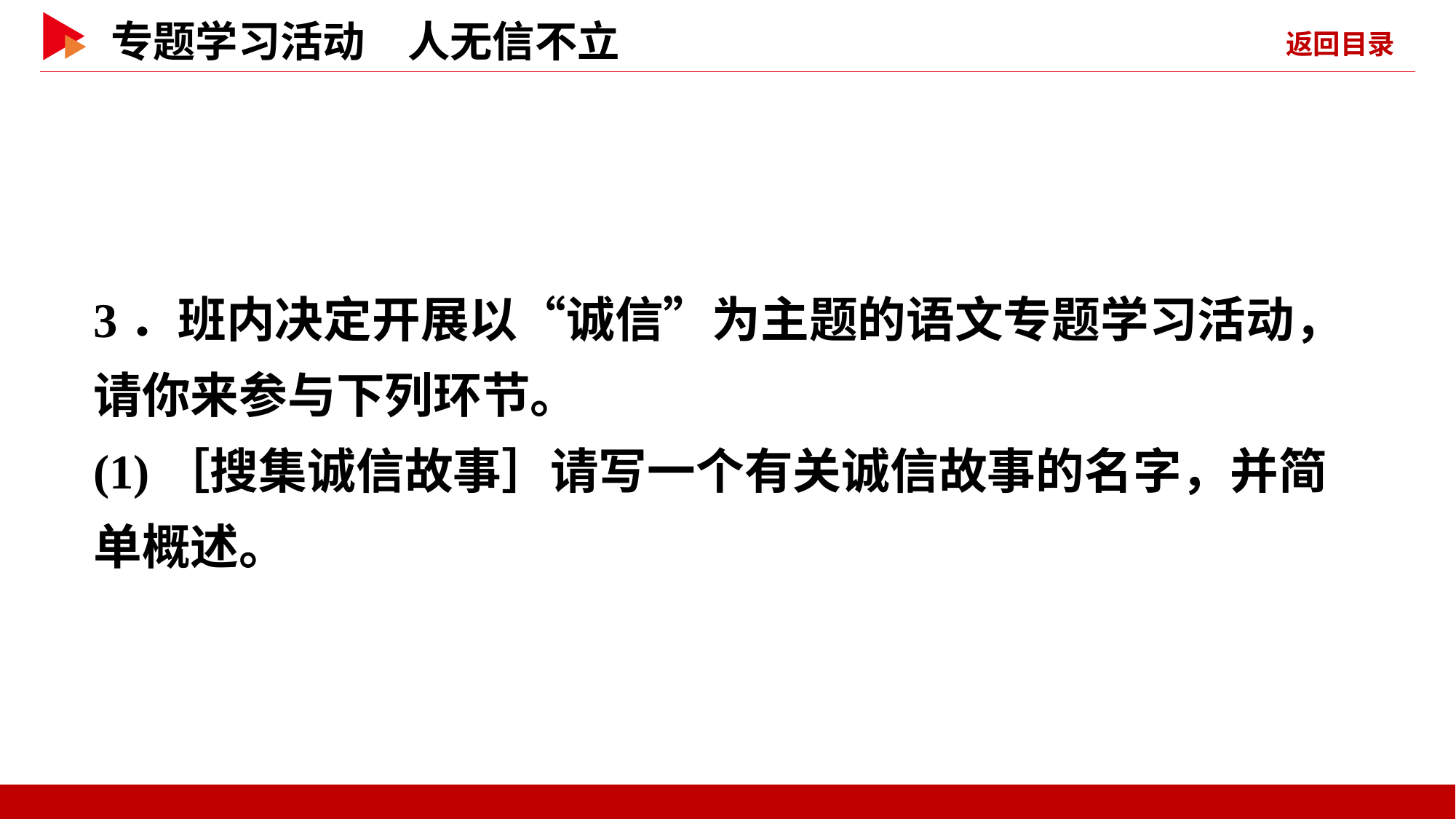

3．班内决定开展以“诚信”为主题的语文专题学习活动，请你来参与下列环节。
(1)［搜集诚信故事］请写一个有关诚信故事的名字，并简单概述。